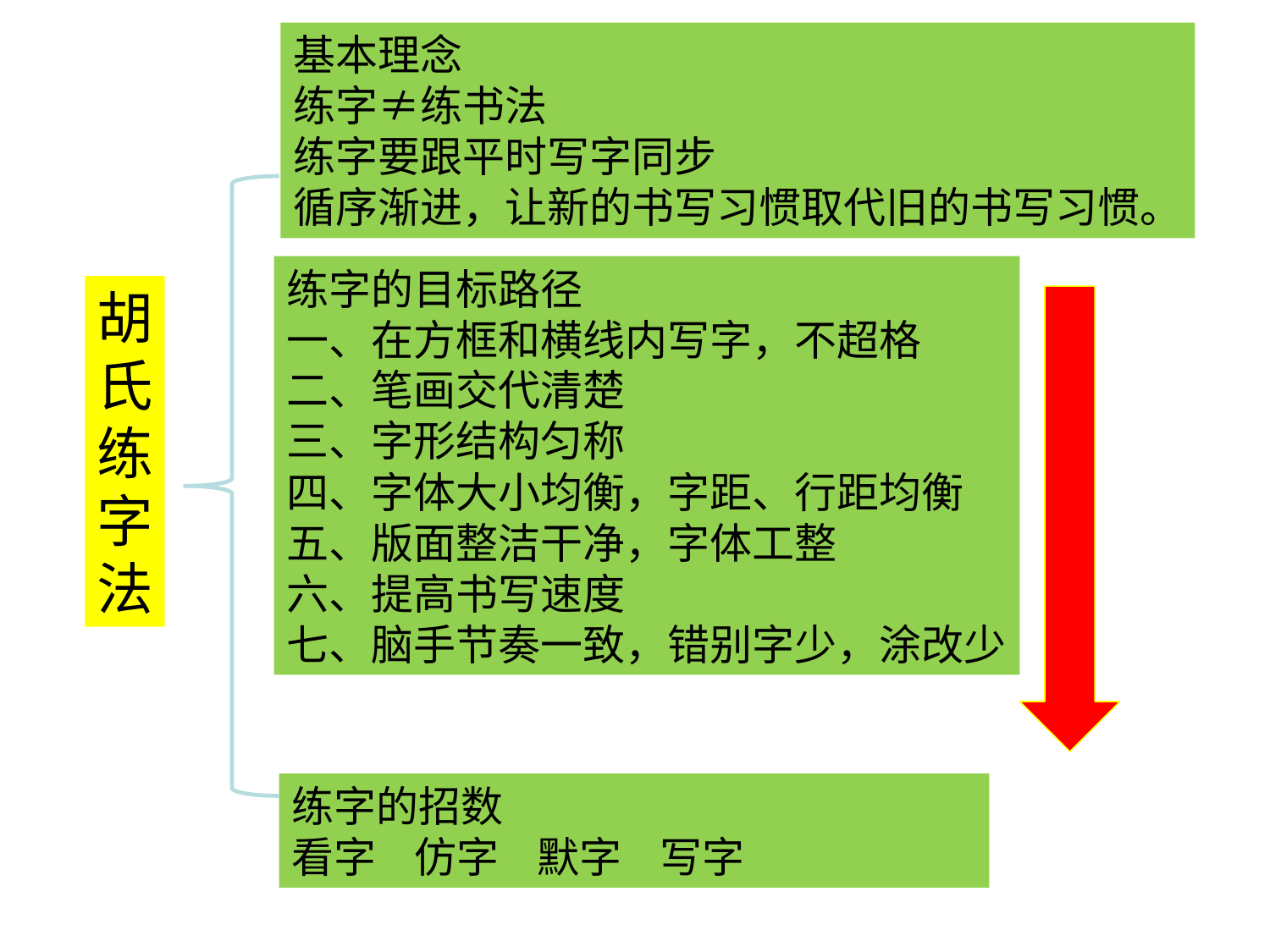

基本理念
练字≠练书法
练字要跟平时写字同步
循序渐进，让新的书写习惯取代旧的书写习惯。

练字的目标路径
一、在方框和横线内写字，不超格
二、笔画交代清楚
三、字形结构匀称
四、字体大小均衡，字距、行距均衡
五、版面整洁干净，字体工整
六、提高书写速度
七、脑手节奏一致，错别字少，涂改少
胡氏练字法

练字的招数
看字    仿字    默字    写字